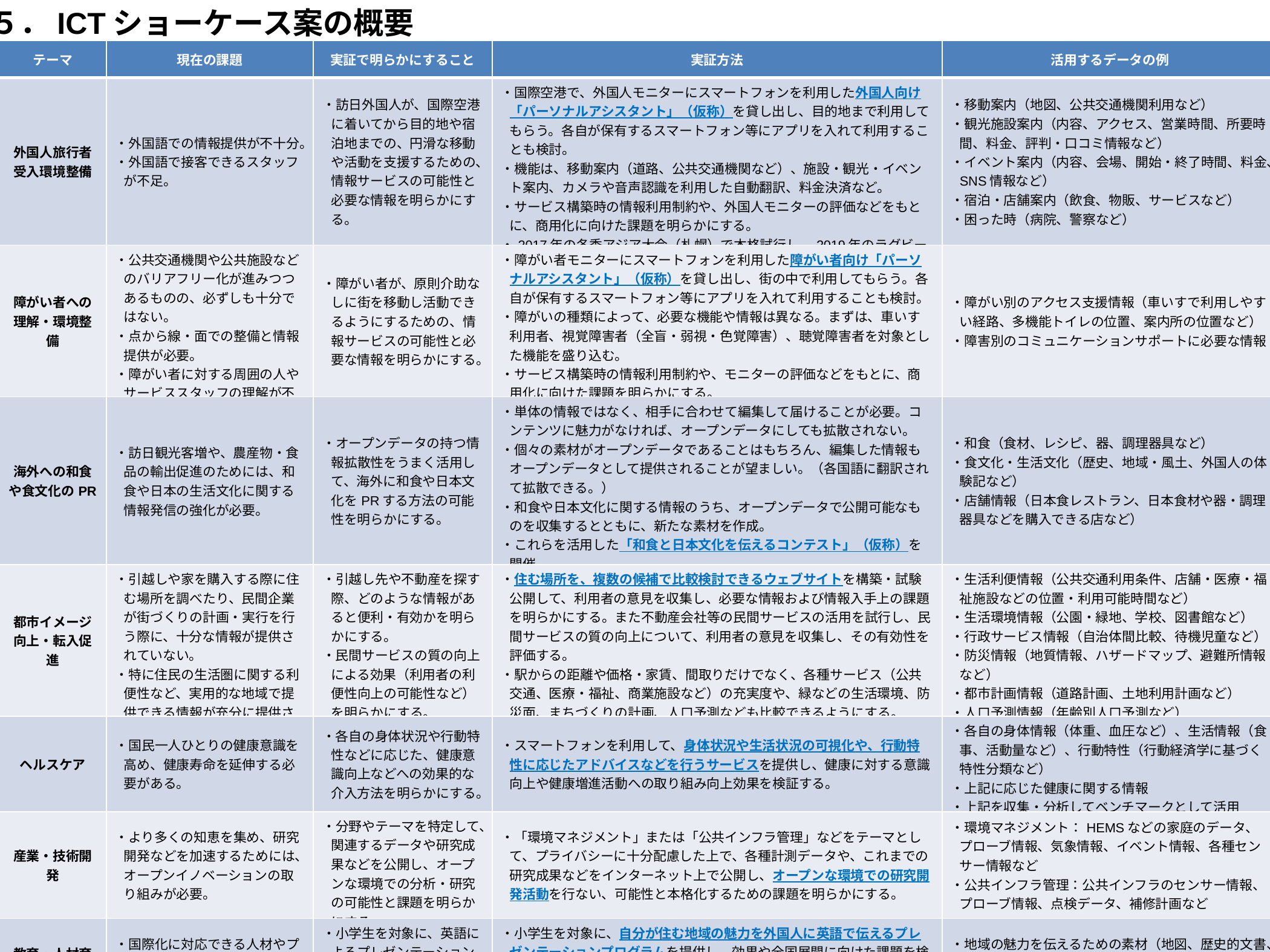

５．ICTショーケース案の概要
| テーマ | 現在の課題 | 実証で明らかにすること | 実証方法 | 活用するデータの例 |
| --- | --- | --- | --- | --- |
| 外国人旅行者 受入環境整備 | ・外国語での情報提供が不十分。 ・外国語で接客できるスタッフが不足。 | ・訪日外国人が、国際空港に着いてから目的地や宿泊地までの、円滑な移動や活動を支援するための、情報サービスの可能性と必要な情報を明らかにする。 | ・国際空港で、外国人モニターにスマートフォンを利用した外国人向け「パーソナルアシスタント」（仮称）を貸し出し、目的地まで利用してもらう。各自が保有するスマートフォン等にアプリを入れて利用することも検討。 ・機能は、移動案内（道路、公共交通機関など）、施設・観光・イベント案内、カメラや音声認識を利用した自動翻訳、料金決済など。 ・サービス構築時の情報利用制約や、外国人モニターの評価などをもとに、商用化に向けた課題を明らかにする。 ・2017年の冬季アジア大会（札幌）で本格試行し、2019年のラグビーワールドカップ日本大会での本格利用を目指す。 | ・移動案内（地図、公共交通機関利用など） ・観光施設案内（内容、アクセス、営業時間、所要時間、料金、評判・口コミ情報など） ・イベント案内（内容、会場、開始・終了時間、料金、SNS情報など） ・宿泊・店舗案内（飲食、物販、サービスなど） ・困った時（病院、警察など） |
| 障がい者への 理解・環境整備 | ・公共交通機関や公共施設などのバリアフリー化が進みつつあるものの、必ずしも十分ではない。 ・点から線・面での整備と情報提供が必要。 ・障がい者に対する周囲の人やサービススタッフの理解が不十分。 | ・障がい者が、原則介助なしに街を移動し活動できるようにするための、情報サービスの可能性と必要な情報を明らかにする。 | ・障がい者モニターにスマートフォンを利用した障がい者向け「パーソナルアシスタント」（仮称）を貸し出し、街の中で利用してもらう。各自が保有するスマートフォン等にアプリを入れて利用することも検討。 ・障がいの種類によって、必要な機能や情報は異なる。まずは、車いす利用者、視覚障害者（全盲・弱視・色覚障害）、聴覚障害者を対象とした機能を盛り込む。 ・サービス構築時の情報利用制約や、モニターの評価などをもとに、商用化に向けた課題を明らかにする。 ・2020年のパラリンピックでの本格利用を目指す。 | ・障がい別のアクセス支援情報（車いすで利用しやすい経路、多機能トイレの位置、案内所の位置など） ・障害別のコミュニケーションサポートに必要な情報 |
| 海外への和食や食文化のPR | ・訪日観光客増や、農産物・食品の輸出促進のためには、和食や日本の生活文化に関する情報発信の強化が必要。 | ・オープンデータの持つ情報拡散性をうまく活用して、海外に和食や日本文化をPRする方法の可能性を明らかにする。 | ・単体の情報ではなく、相手に合わせて編集して届けることが必要。コンテンツに魅力がなければ、オープンデータにしても拡散されない。 ・個々の素材がオープンデータであることはもちろん、編集した情報もオープンデータとして提供されることが望ましい。（各国語に翻訳されて拡散できる。） ・和食や日本文化に関する情報のうち、オープンデータで公開可能なものを収集するとともに、新たな素材を作成。 ・これらを活用した「和食と日本文化を伝えるコンテスト」（仮称）を開催。 ・海外からの参加も募る。 | ・和食（食材、レシピ、器、調理器具など） ・食文化・生活文化（歴史、地域・風土、外国人の体験記など） ・店舗情報（日本食レストラン、日本食材や器・調理器具などを購入できる店など） |
| 都市イメージ向上・転入促進 | ・引越しや家を購入する際に住む場所を調べたり、民間企業が街づくりの計画・実行を行う際に、十分な情報が提供されていない。 ・特に住民の生活圏に関する利便性など、実用的な地域で提供できる情報が充分に提供されていない。 | ・引越し先や不動産を探す際、どのような情報があると便利・有効かを明らかにする。 ・民間サービスの質の向上による効果（利用者の利便性向上の可能性など）を明らかにする。 | ・住む場所を、複数の候補で比較検討できるウェブサイトを構築・試験公開して、利用者の意見を収集し、必要な情報および情報入手上の課題を明らかにする。また不動産会社等の民間サービスの活用を試行し、民間サービスの質の向上について、利用者の意見を収集し、その有効性を評価する。 ・駅からの距離や価格・家賃、間取りだけでなく、各種サービス（公共交通、医療・福祉、商業施設など）の充実度や、緑などの生活環境、防災面、まちづくりの計画、人口予測なども比較できるようにする。 | ・生活利便情報（公共交通利用条件、店舗・医療・福祉施設などの位置・利用可能時間など） ・生活環境情報（公園・緑地、学校、図書館など） ・行政サービス情報（自治体間比較、待機児童など） ・防災情報（地質情報、ハザードマップ、避難所情報など） ・都市計画情報（道路計画、土地利用計画など） ・人口予測情報（年齢別人口予測など） |
| ヘルスケア | ・国民一人ひとりの健康意識を高め、健康寿命を延伸する必要がある。 | ・各自の身体状況や行動特性などに応じた、健康意識向上などへの効果的な介入方法を明らかにする。 | ・スマートフォンを利用して、身体状況や生活状況の可視化や、行動特性に応じたアドバイスなどを行うサービスを提供し、健康に対する意識向上や健康増進活動への取り組み向上効果を検証する。 | ・各自の身体情報（体重、血圧など）、生活情報（食事、活動量など）、行動特性（行動経済学に基づく特性分類など） ・上記に応じた健康に関する情報 ・上記を収集・分析してベンチマークとして活用 |
| 産業・技術開発 | ・より多くの知恵を集め、研究開発などを加速するためには、オープンイノベーションの取り組みが必要。 | ・分野やテーマを特定して、関連するデータや研究成果などを公開し、オープンな環境での分析・研究の可能性と課題を明らかにする。 | ・「環境マネジメント」または「公共インフラ管理」などをテーマとして、プライバシーに十分配慮した上で、各種計測データや、これまでの研究成果などをインターネット上で公開し、オープンな環境での研究開発活動を行ない、可能性と本格化するための課題を明らかにする。 | ・環境マネジメント：HEMSなどの家庭のデータ、プローブ情報、気象情報、イベント情報、各種センサー情報など ・公共インフラ管理：公共インフラのセンサー情報、プローブ情報、点検データ、補修計画など |
| 教育・人材育成 | ・国際化に対応できる人材やプログラミングができる人材不足が懸念される。 | ・小学生を対象に、英語によるプレゼンテーションと、プログラミング教育プログラムを提供し、効果や課題を明らかにする。 | ・小学生を対象に、自分が住む地域の魅力を外国人に英語で伝えるプレゼンテーションプログラムを提供し、効果や全国展開に向けた課題を検証する。 ・小学生を対象に、コンピュータプログラミング教育を提供し、効果や全国展開に向けた課題を検証する。 | ・地域の魅力を伝えるための素材（地図、歴史的文書、写真、動画など） ・サンプルプログラム |
6